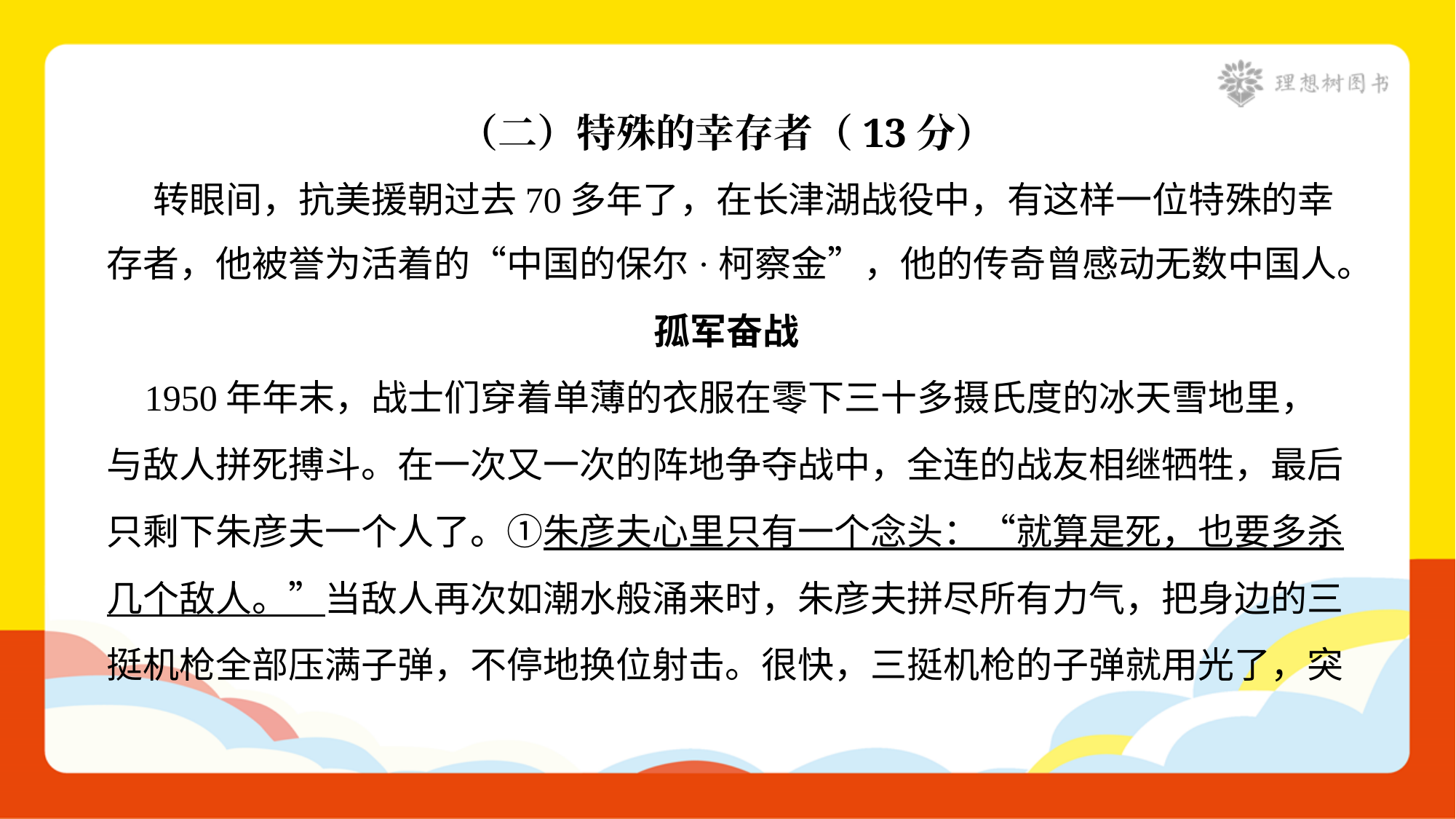

（二）特殊的幸存者（13分）
    转眼间，抗美援朝过去70多年了，在长津湖战役中，有这样一位特殊的幸
存者，他被誉为活着的“中国的保尔·柯察金”，他的传奇曾感动无数中国人。
孤军奋战
    1950年年末，战士们穿着单薄的衣服在零下三十多摄氏度的冰天雪地里，
与敌人拼死搏斗。在一次又一次的阵地争夺战中，全连的战友相继牺牲，最后
只剩下朱彦夫一个人了。①朱彦夫心里只有一个念头：“就算是死，也要多杀
几个敌人。”当敌人再次如潮水般涌来时，朱彦夫拼尽所有力气，把身边的三
挺机枪全部压满子弹，不停地换位射击。很快，三挺机枪的子弹就用光了，突